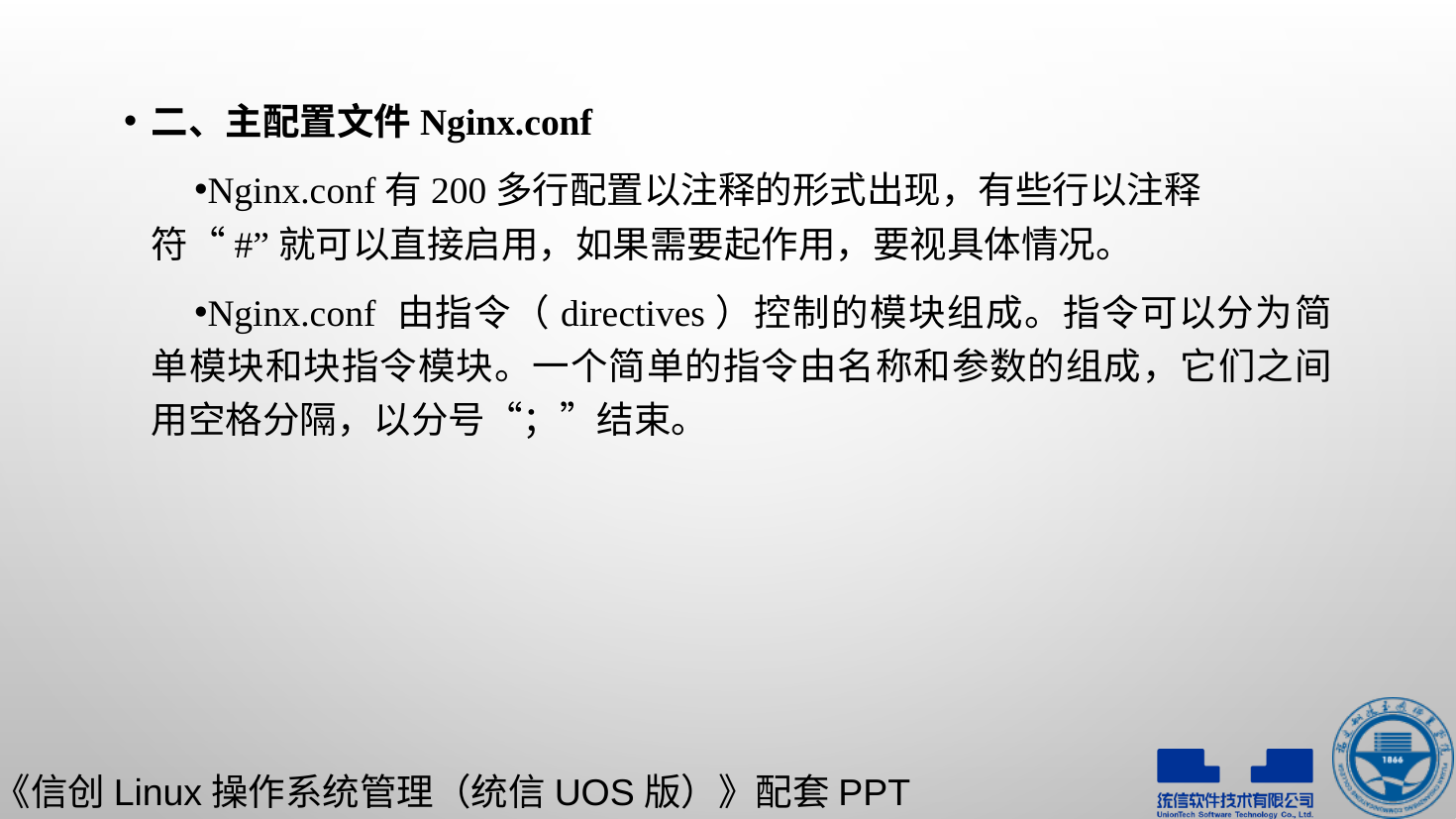

二、主配置文件Nginx.conf
Nginx.conf有200多行配置以注释的形式出现，有些行以注释符“#”就可以直接启用，如果需要起作用，要视具体情况。
Nginx.conf 由指令（directives）控制的模块组成。指令可以分为简单模块和块指令模块。一个简单的指令由名称和参数的组成，它们之间用空格分隔，以分号“；”结束。